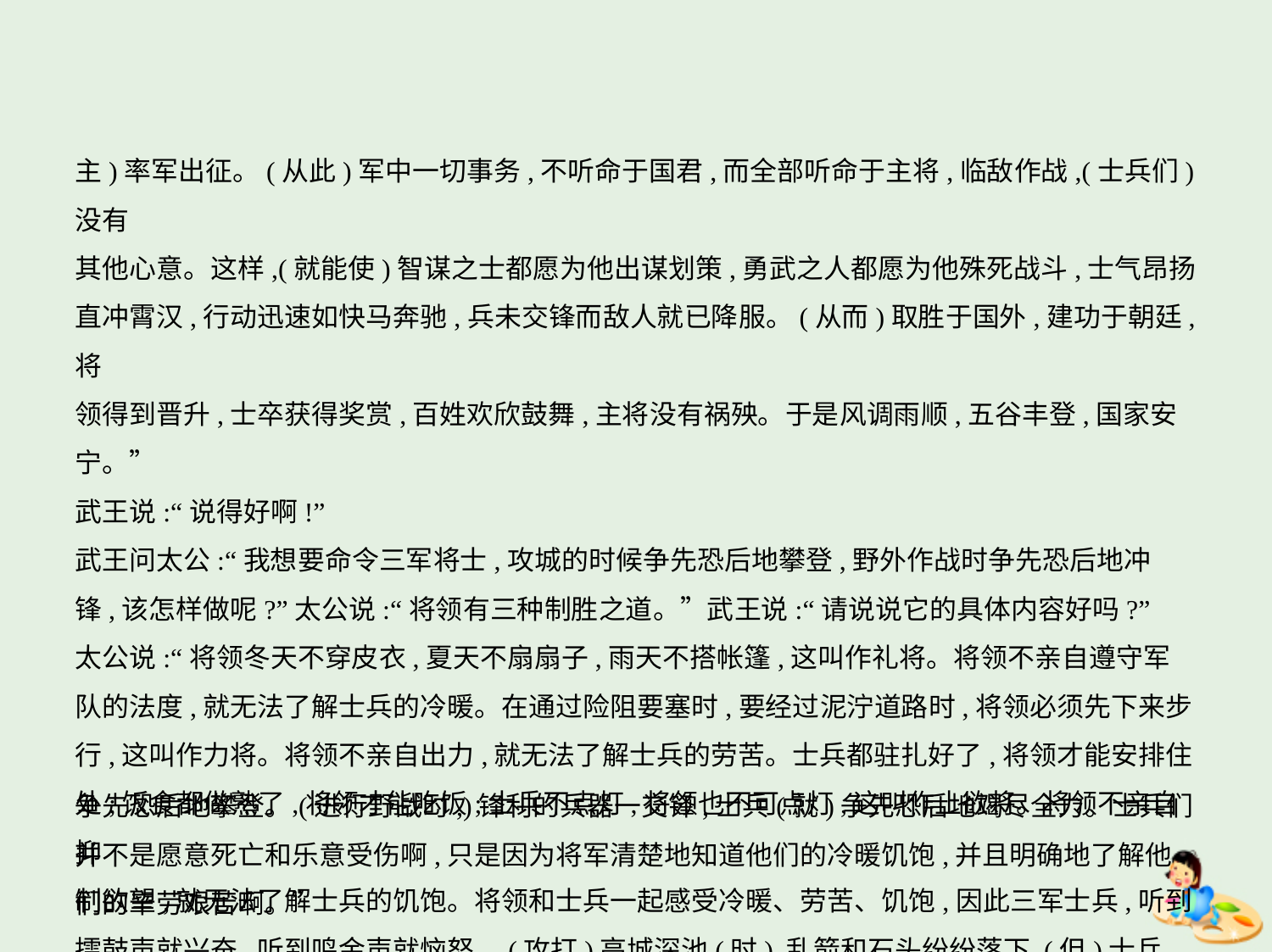

主)率军出征。(从此)军中一切事务,不听命于国君,而全部听命于主将,临敌作战,(士兵们)没有
其他心意。这样,(就能使)智谋之士都愿为他出谋划策,勇武之人都愿为他殊死战斗,士气昂扬
直冲霄汉,行动迅速如快马奔驰,兵未交锋而敌人就已降服。(从而)取胜于国外,建功于朝廷,将
领得到晋升,士卒获得奖赏,百姓欢欣鼓舞,主将没有祸殃。于是风调雨顺,五谷丰登,国家安宁。”
武王说:“说得好啊!”
武王问太公:“我想要命令三军将士,攻城的时候争先恐后地攀登,野外作战时争先恐后地冲
锋,该怎样做呢?”太公说:“将领有三种制胜之道。”武王说:“请说说它的具体内容好吗?”
太公说:“将领冬天不穿皮衣,夏天不扇扇子,雨天不搭帐篷,这叫作礼将。将领不亲自遵守军
队的法度,就无法了解士兵的冷暖。在通过险阻要塞时,要经过泥泞道路时,将领必须先下来步
行,这叫作力将。将领不亲自出力,就无法了解士兵的劳苦。士兵都驻扎好了,将领才能安排住
处;饭食都做熟了,将领才能吃饭;士兵不点灯,将领也不可点灯,这叫作止欲将。将领不亲自抑
制欲望,就无法了解士兵的饥饱。将领和士兵一起感受冷暖、劳苦、饥饱,因此三军士兵,听到
擂鼓声就兴奋,听到鸣金声就恼怒。(攻打)高城深池(时),乱箭和石头纷纷落下,(但)士兵(依然)
争先恐后地攀登。(进行野战时,)锋利的兵器一交锋,士兵(就)争先恐后地竭尽全力。士兵们
并不是愿意死亡和乐意受伤啊,只是因为将军清楚地知道他们的冷暖饥饱,并且明确地了解他
们的辛劳艰苦啊。”